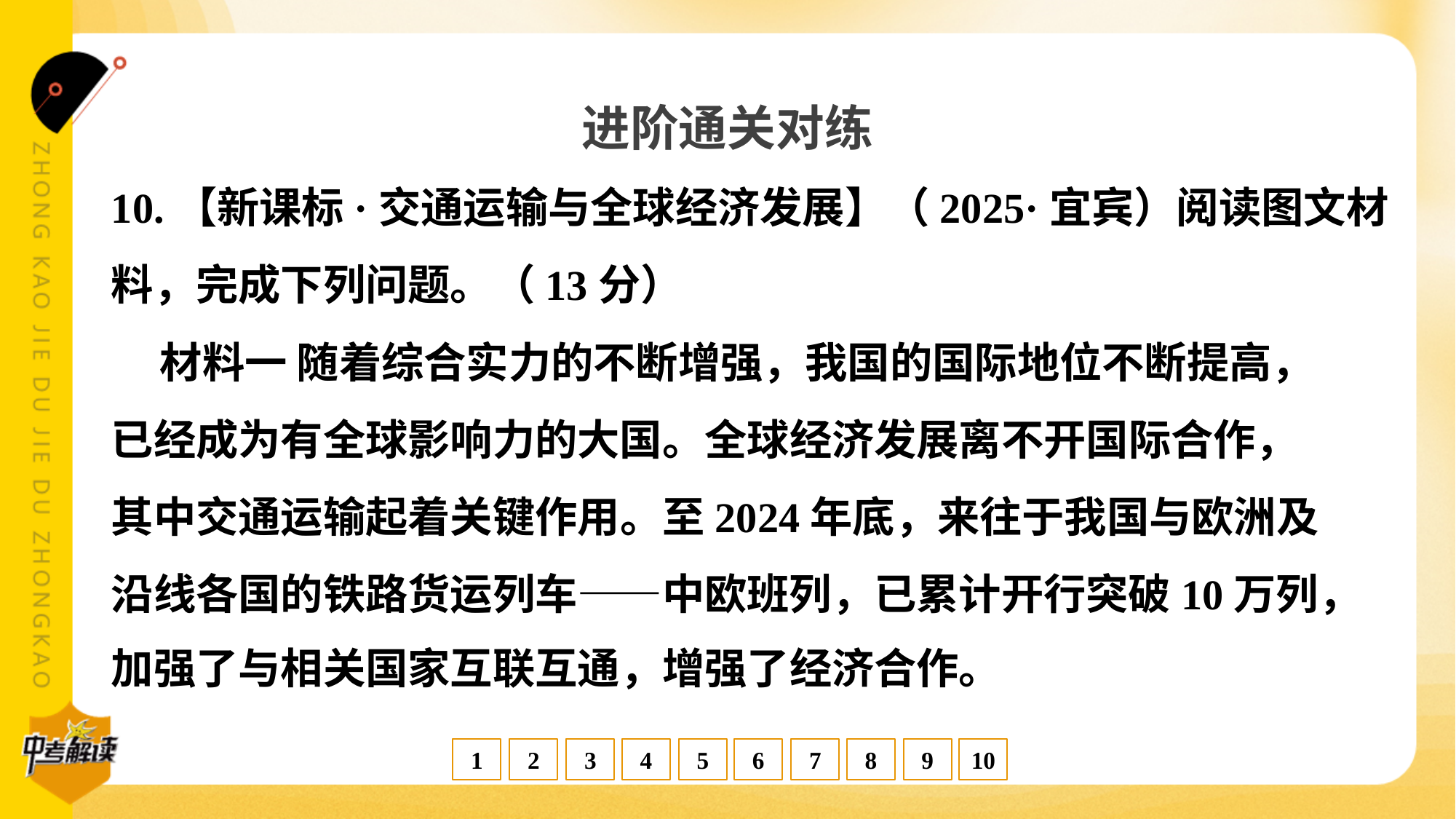

进阶通关对练
10.【新课标·交通运输与全球经济发展】（2025·宜宾）阅读图文材
料，完成下列问题。（13分）
    材料一 随着综合实力的不断增强，我国的国际地位不断提高，
已经成为有全球影响力的大国。全球经济发展离不开国际合作，
其中交通运输起着关键作用。至2024年底，来往于我国与欧洲及
沿线各国的铁路货运列车——中欧班列，已累计开行突破10万列，
加强了与相关国家互联互通，增强了经济合作。